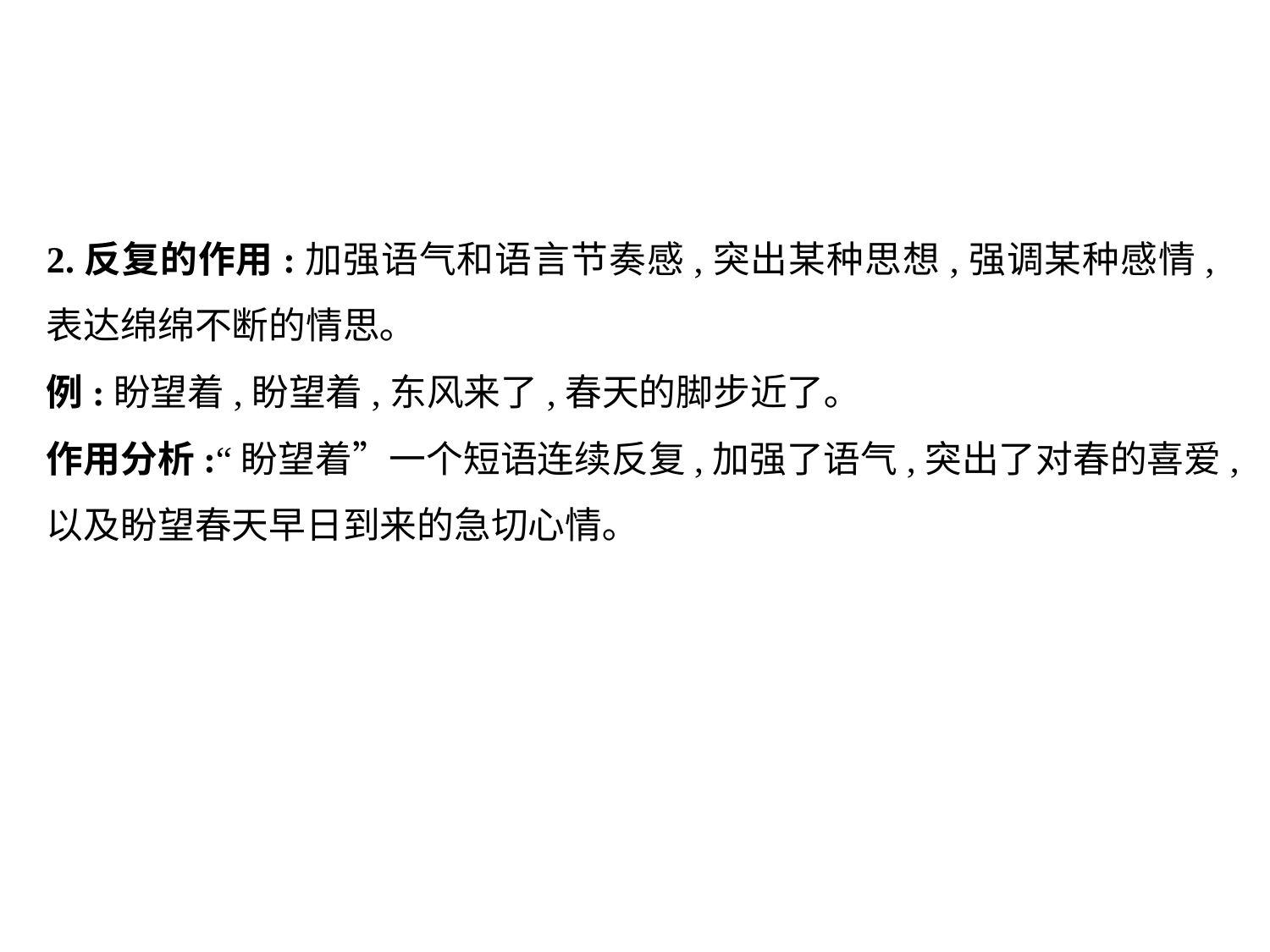

2.反复的作用:加强语气和语言节奏感,突出某种思想,强调某种感情,表达绵绵不断的情思｡
例:盼望着,盼望着,东风来了,春天的脚步近了｡
作用分析:“盼望着”一个短语连续反复,加强了语气,突出了对春的喜爱,以及盼望春天早日到来的急切心情｡